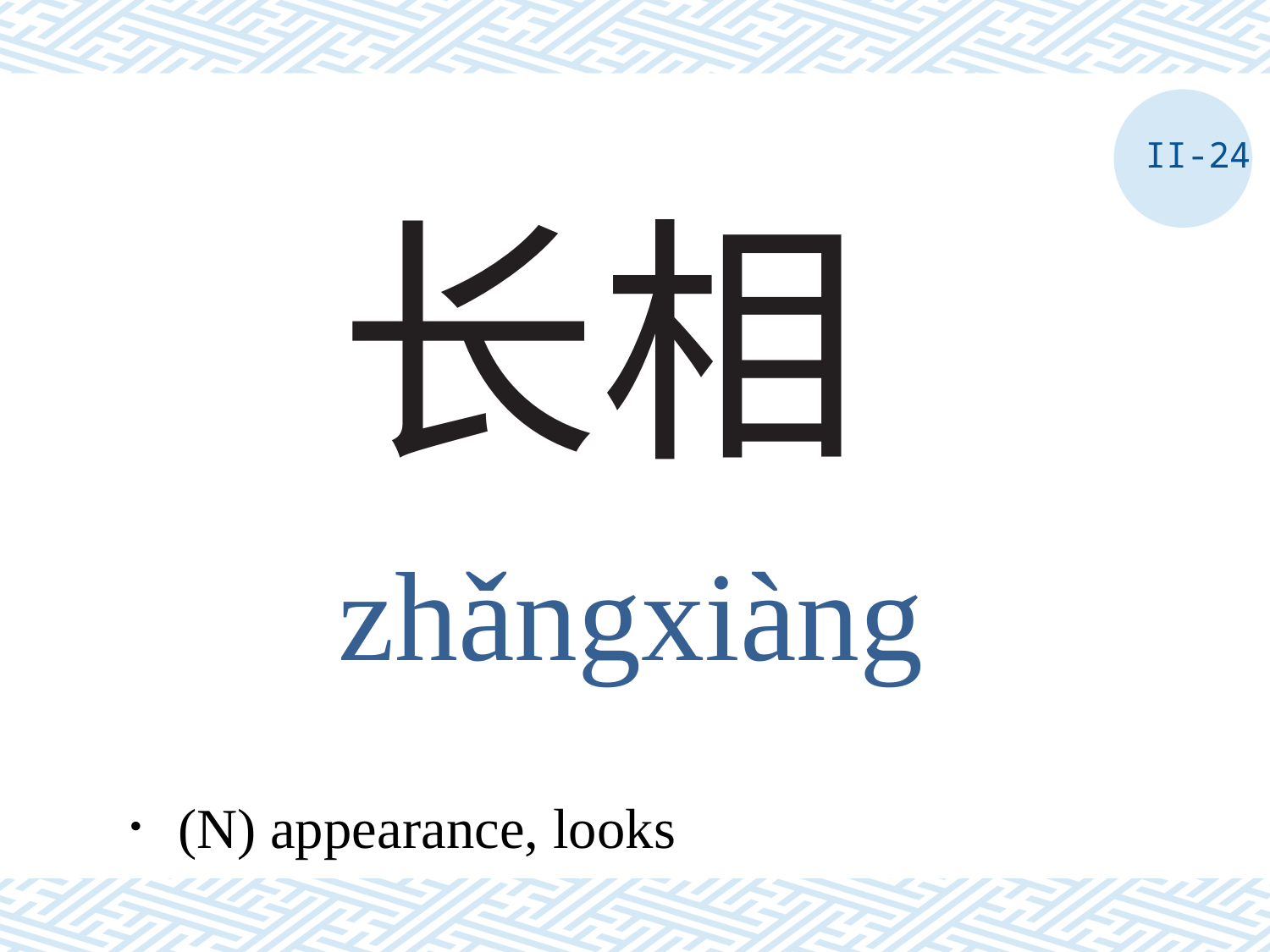

II-24

# 长相
zhǎngxiàng
．(N) appearance, looks